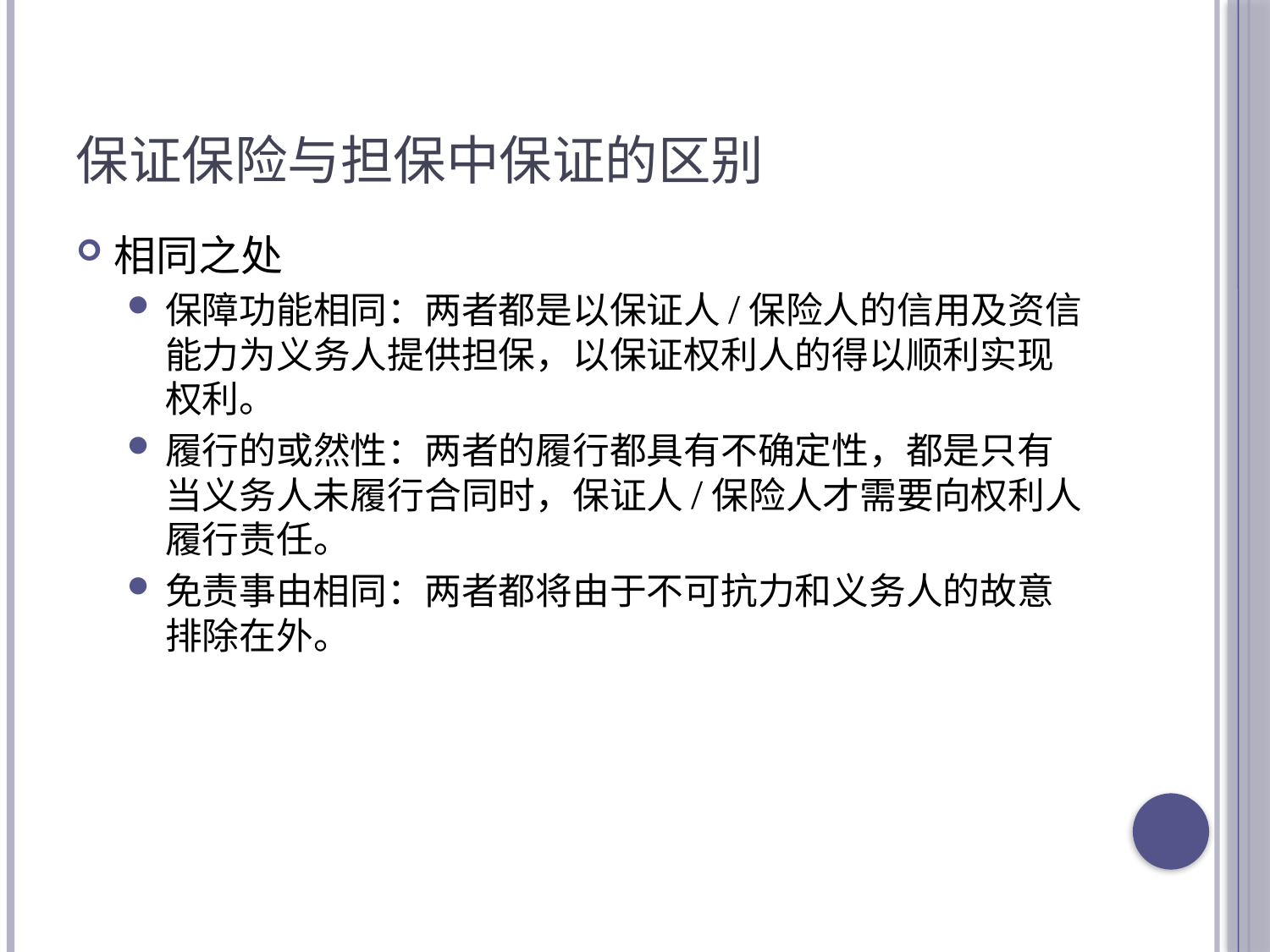

# 保证保险与担保中保证的区别
相同之处
保障功能相同：两者都是以保证人/保险人的信用及资信能力为义务人提供担保，以保证权利人的得以顺利实现权利。
履行的或然性：两者的履行都具有不确定性，都是只有当义务人未履行合同时，保证人/保险人才需要向权利人履行责任。
免责事由相同：两者都将由于不可抗力和义务人的故意排除在外。